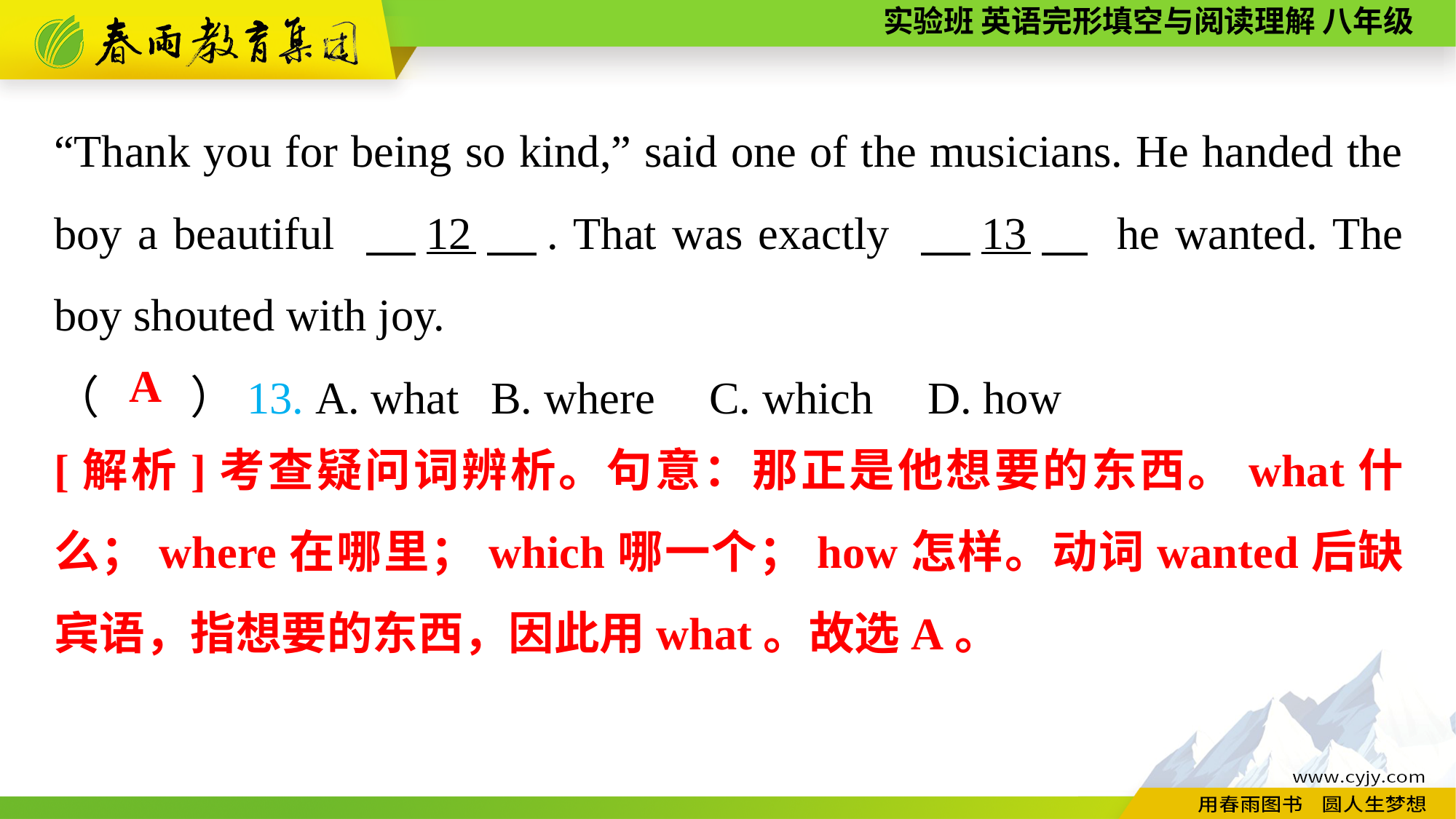

“Thank you for being so kind,” said one of the musicians. He handed the boy a beautiful 　12　. That was exactly 　13　 he wanted. The boy shouted with joy.
（　　）13. A. what	B. where	C. which	D. how
A
[解析]考查疑问词辨析。句意：那正是他想要的东西。what什么；where在哪里；which哪一个；how怎样。动词wanted后缺宾语，指想要的东西，因此用what。故选A。